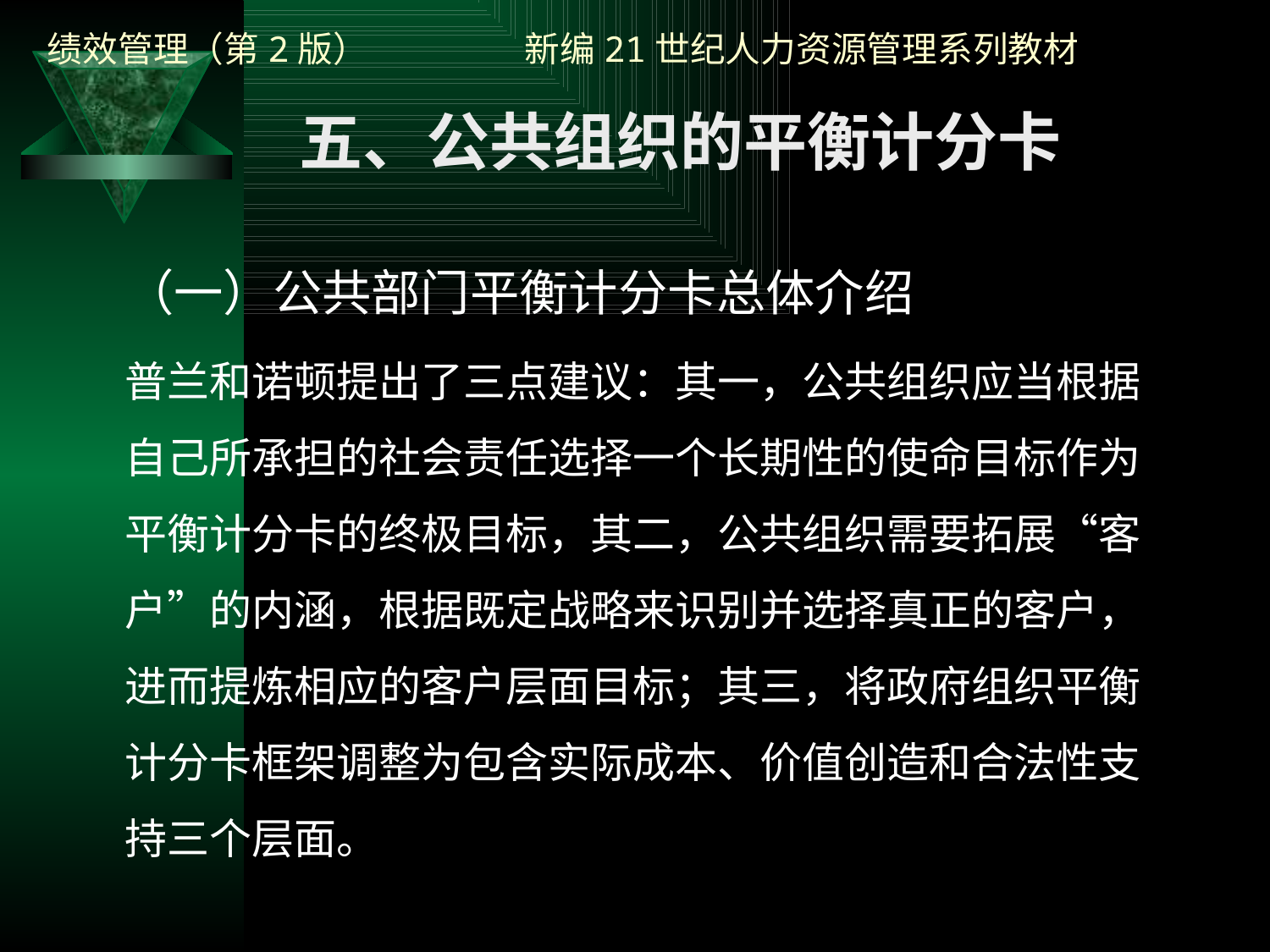

五、公共组织的平衡计分卡
（一）公共部门平衡计分卡总体介绍
普兰和诺顿提出了三点建议：其一，公共组织应当根据自己所承担的社会责任选择一个长期性的使命目标作为平衡计分卡的终极目标，其二，公共组织需要拓展“客户”的内涵，根据既定战略来识别并选择真正的客户，进而提炼相应的客户层面目标；其三，将政府组织平衡计分卡框架调整为包含实际成本、价值创造和合法性支持三个层面。